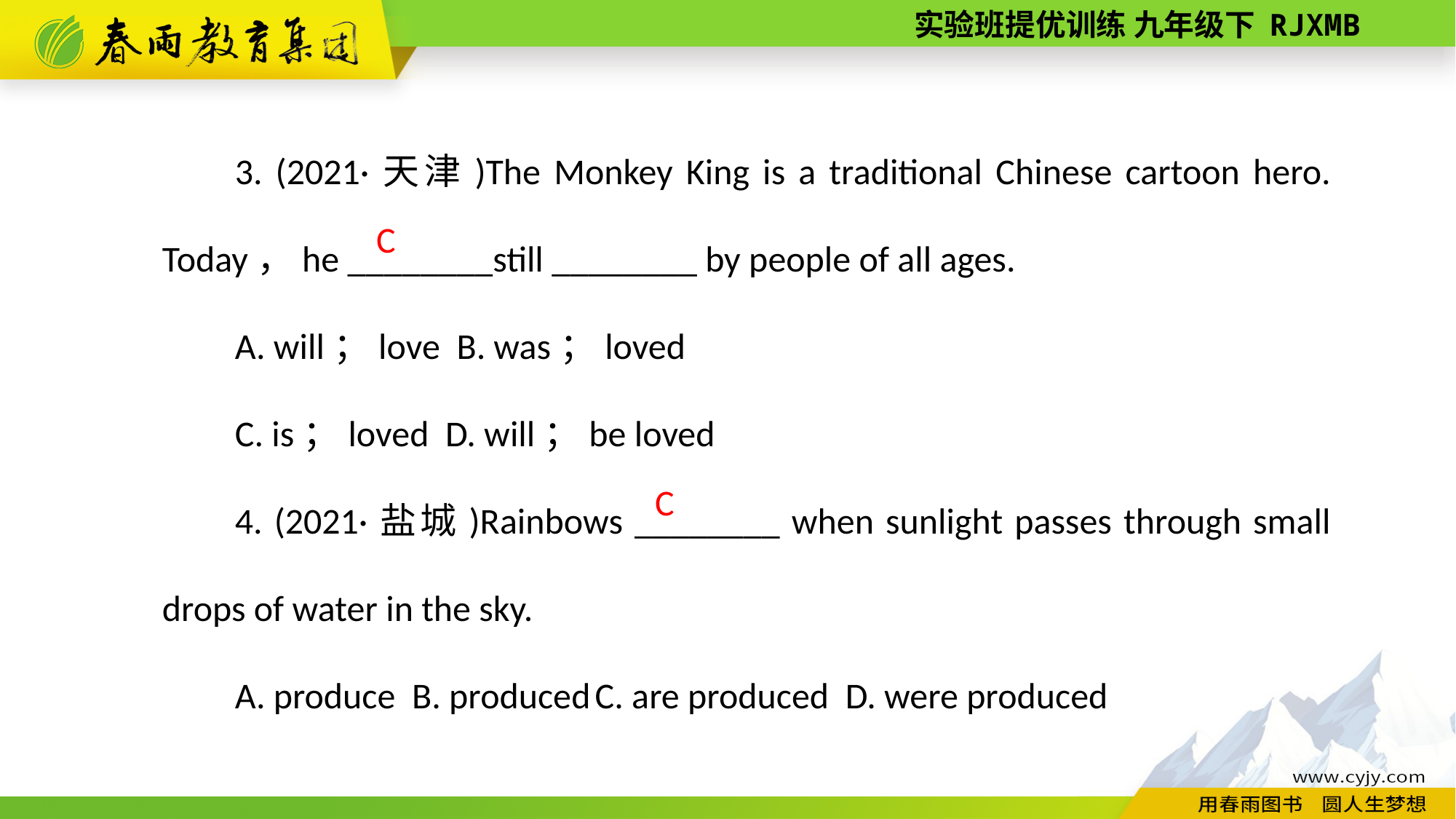

3. (2021·天津)The Monkey King is a traditional Chinese cartoon hero. Today，he ________still ________ by people of all ages.
A. will；love  B. was；loved
C. is；loved  D. will；be loved
4. (2021·盐城)Rainbows ________ when sunlight passes through small drops of water in the sky.
A. produce  B. produced C. are produced  D. were produced
C
C